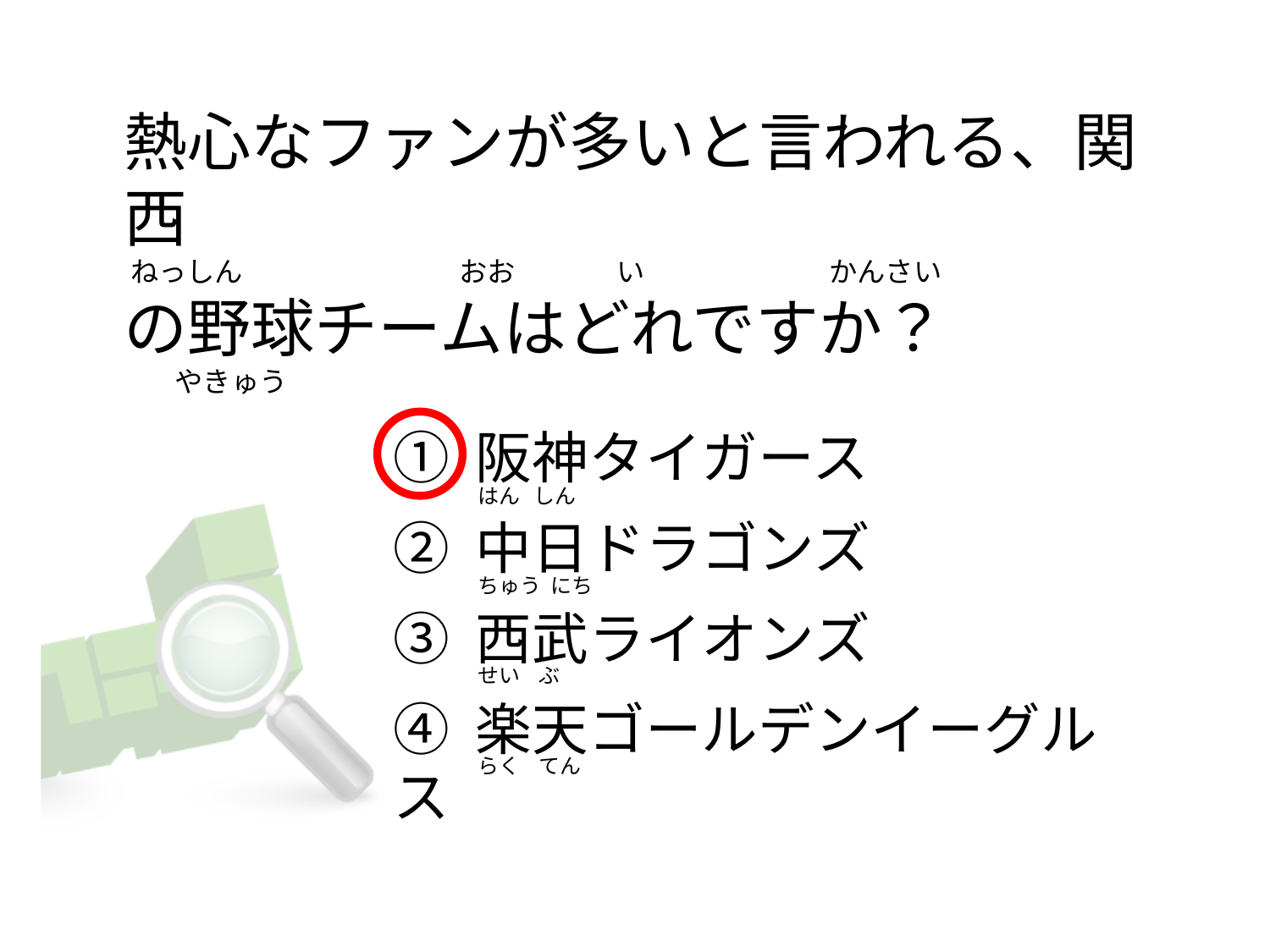

# 熱心なファンが多いと言われる、関西  ねっしん                                  おお                い                             かんさい の野球チームはどれですか？         やきゅう

① 阪神タイガース
② 中日ドラゴンズ
③ 西武ライオンズ
④ 楽天ゴールデンイーグルス
はん   しん
ちゅう  にち
せい    ぶ
らく    てん